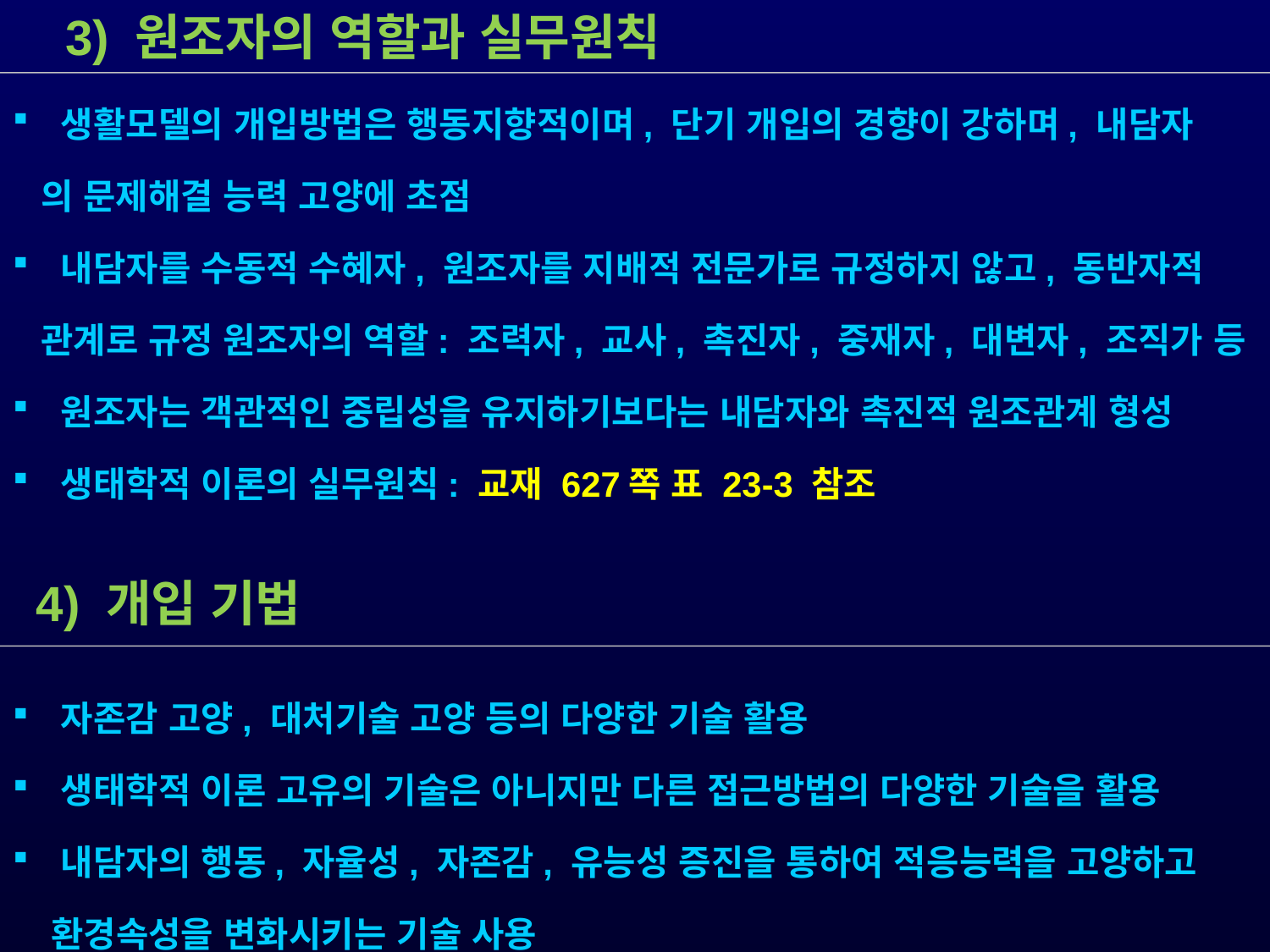

3) 원조자의 역할과 실무원칙
 생활모델의 개입방법은 행동지향적이며, 단기 개입의 경향이 강하며, 내담자
  의 문제해결 능력 고양에 초점
 내담자를 수동적 수혜자, 원조자를 지배적 전문가로 규정하지 않고, 동반자적
  관계로 규정 원조자의 역할: 조력자, 교사, 촉진자, 중재자, 대변자, 조직가 등
 원조자는 객관적인 중립성을 유지하기보다는 내담자와 촉진적 원조관계 형성
 생태학적 이론의 실무원칙: 교재 627쪽 표 23-3 참조

 4) 개입 기법

 자존감 고양, 대처기술 고양 등의 다양한 기술 활용
 생태학적 이론 고유의 기술은 아니지만 다른 접근방법의 다양한 기술을 활용
 내담자의 행동, 자율성, 자존감, 유능성 증진을 통하여 적응능력을 고양하고
   환경속성을 변화시키는 기술 사용